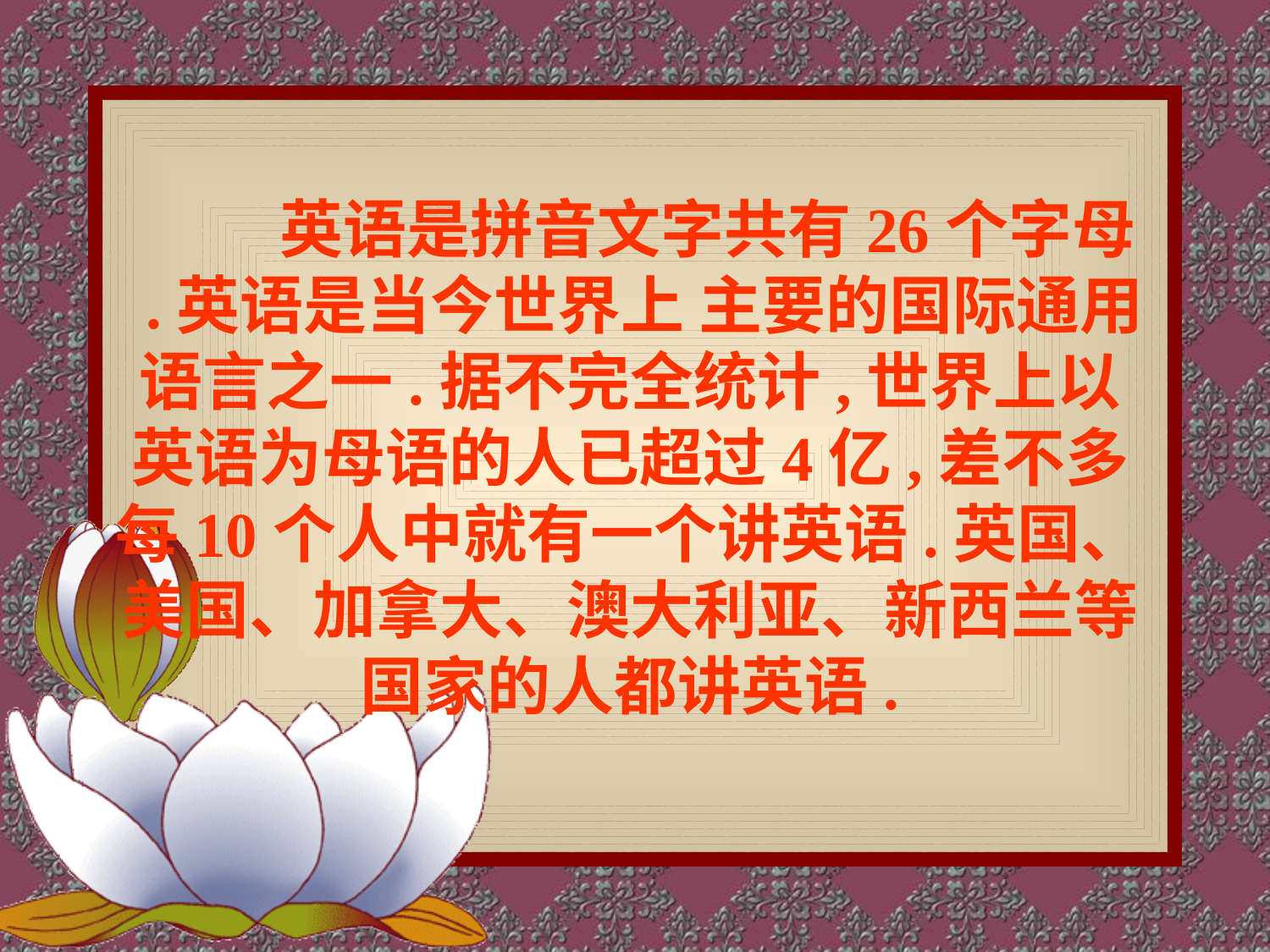

# 英语是拼音文字共有26个字母 .英语是当今世界上 主要的国际通用语言之一.据不完全统计,世界上以英语为母语的人已超过4亿,差不多每10个人中就有一个讲英语.英国、美国、加拿大、澳大利亚、新西兰等国家的人都讲英语.